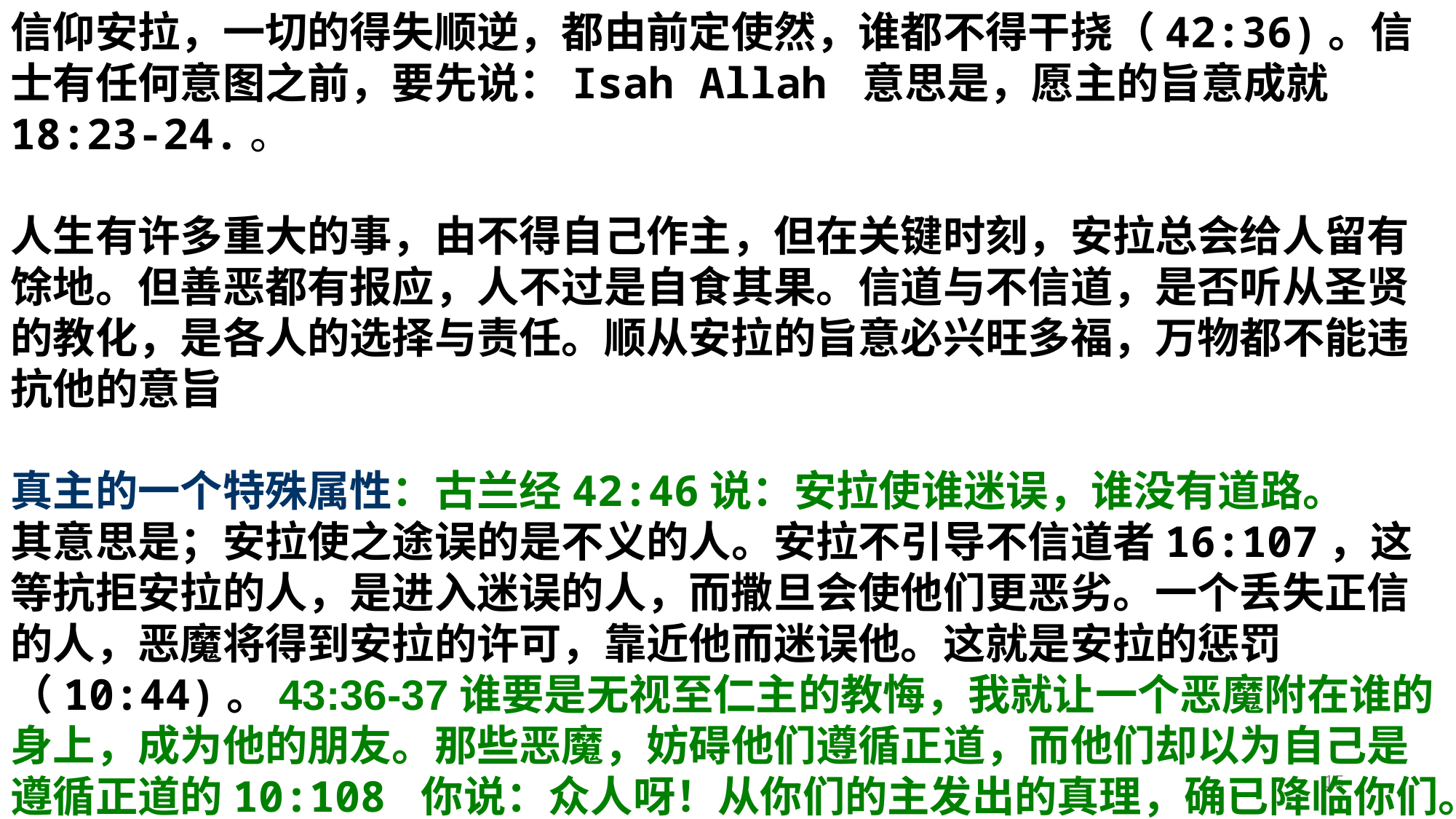

信仰安拉，一切的得失顺逆，都由前定使然，谁都不得干挠（42:36)。信士有任何意图之前，要先说：Isah Allah 意思是，愿主的旨意成就18:23-24.。

人生有许多重大的事，由不得自己作主，但在关键时刻，安拉总会给人留有馀地。但善恶都有报应，人不过是自食其果。信道与不信道，是否听从圣贤的教化，是各人的选择与责任。顺从安拉的旨意必兴旺多福，万物都不能违抗他的意旨

真主的一个特殊属性：古兰经42:46说：安拉使谁迷误，谁没有道路。
其意思是；安拉使之途误的是不义的人。安拉不引导不信道者16:107，这等抗拒安拉的人，是进入迷误的人，而撒旦会使他们更恶劣。一个丢失正信的人，恶魔将得到安拉的许可，靠近他而迷误他。这就是安拉的惩罚（10:44)。43:36-37谁要是无视至仁主的教悔，我就让一个恶魔附在谁的身上，成为他的朋友。那些恶魔，妨碍他们遵循正道，而他们却以为自己是遵循正道的10:108 你说：众人呀！从你们的主发出的真理，确已降临你们。谁遵循正道，谁自受其益；谁误入歧途，谁自受其害，我(穆氏）不是监护你们的。
15